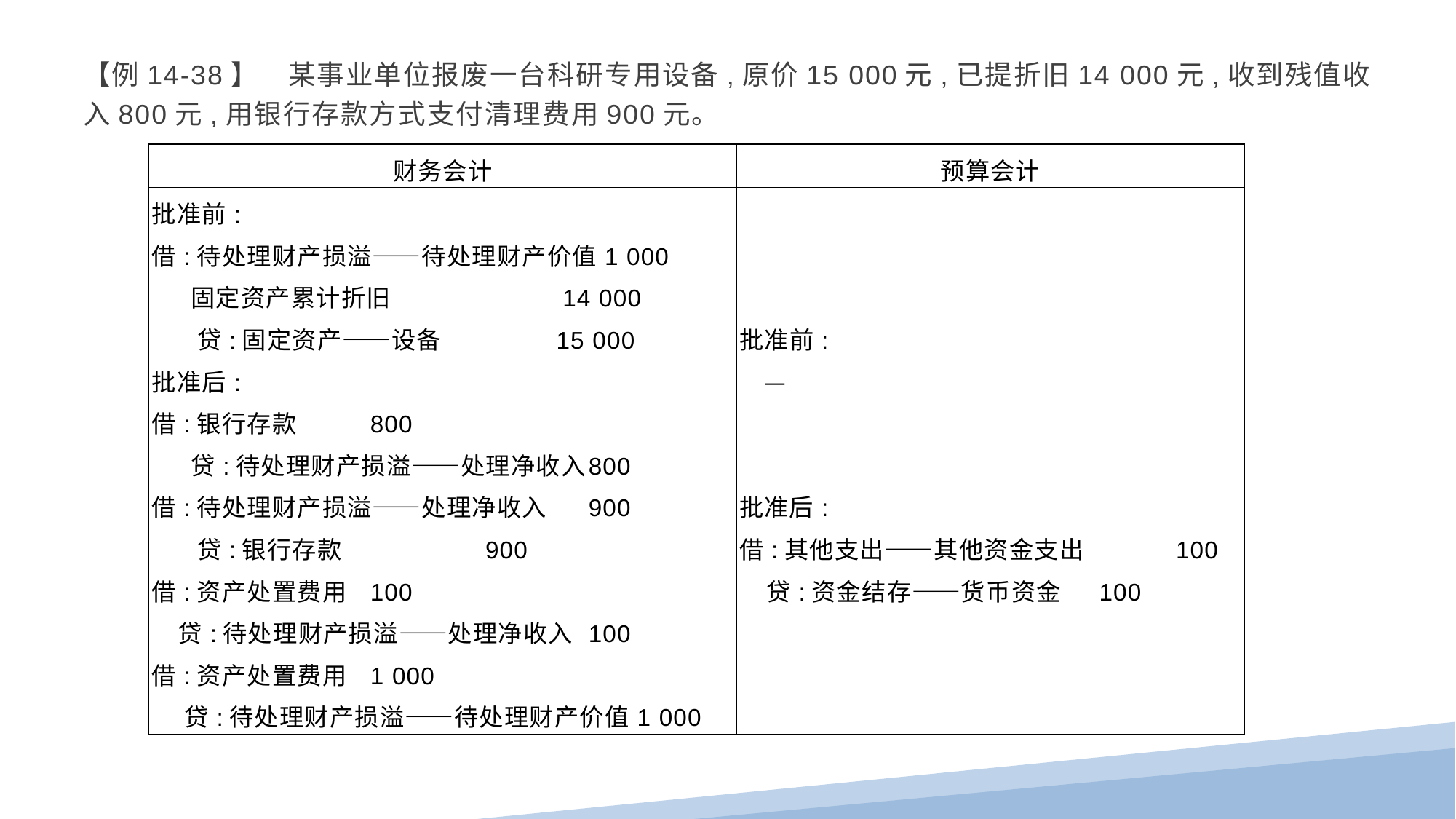

【例14-38】　某事业单位报废一台科研专用设备,原价15 000元,已提折旧14 000元,收到残值收入800元,用银行存款方式支付清理费用900元。
| 财务会计 | 预算会计 |
| --- | --- |
| 批准前: 借:待处理财产损溢——待处理财产价值1 000 固定资产累计折旧 14 000 贷:固定资产——设备 15 000 批准后: 借:银行存款 800 贷:待处理财产损溢——处理净收入 800 借:待处理财产损溢——处理净收入 900 贷:银行存款 900 借:资产处置费用 100 贷:待处理财产损溢——处理净收入 100 借:资产处置费用 1 000 贷:待处理财产损溢——待处理财产价值1 000 | 批准前: 　— 　 　 批准后: 借:其他支出——其他资金支出 100 贷:资金结存——货币资金 100 |